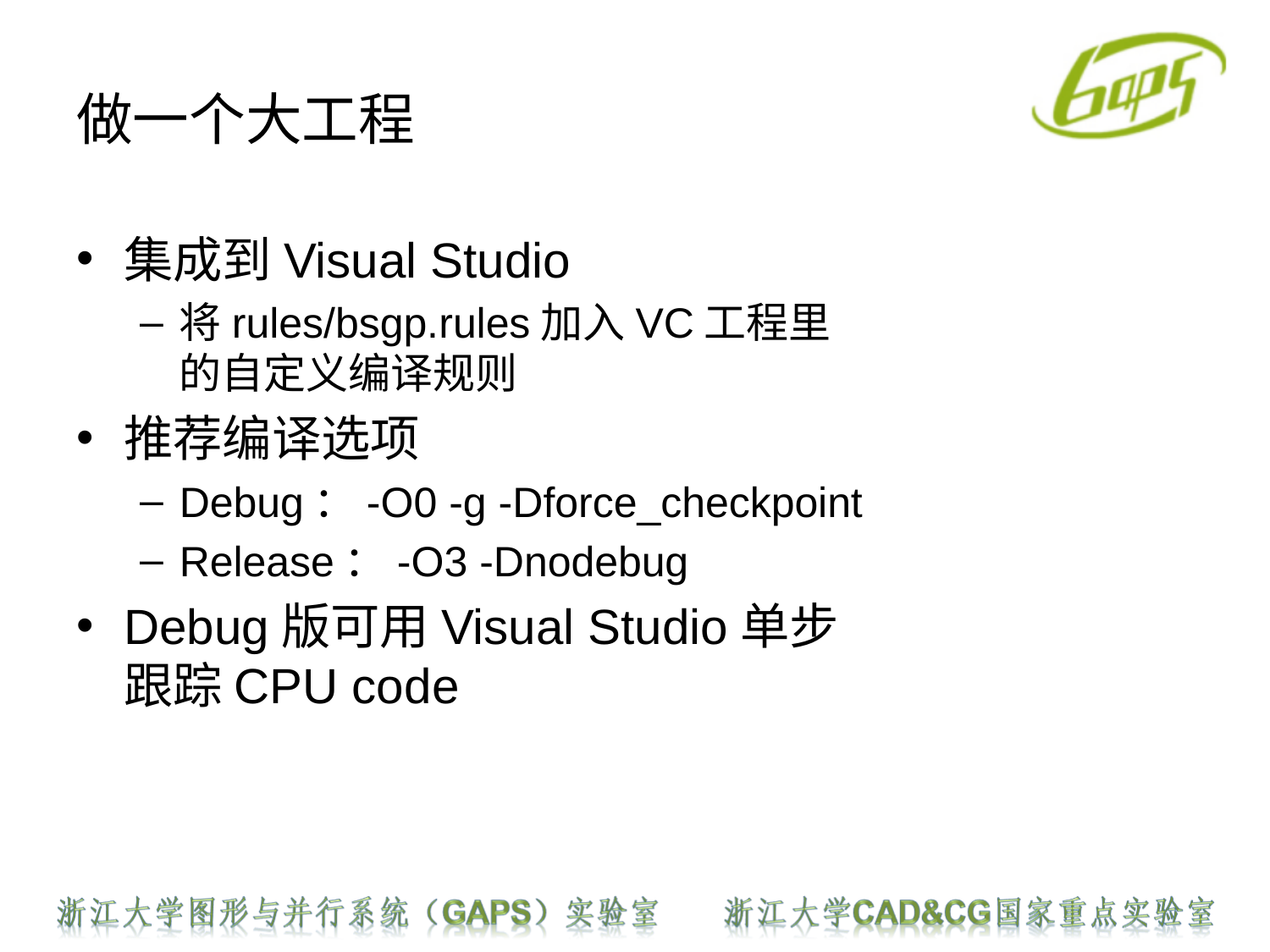

# 做一个大工程
集成到Visual Studio
将rules/bsgp.rules加入VC工程里的自定义编译规则
推荐编译选项
Debug：-O0 -g -Dforce_checkpoint
Release：-O3 -Dnodebug
Debug版可用Visual Studio单步跟踪CPU code